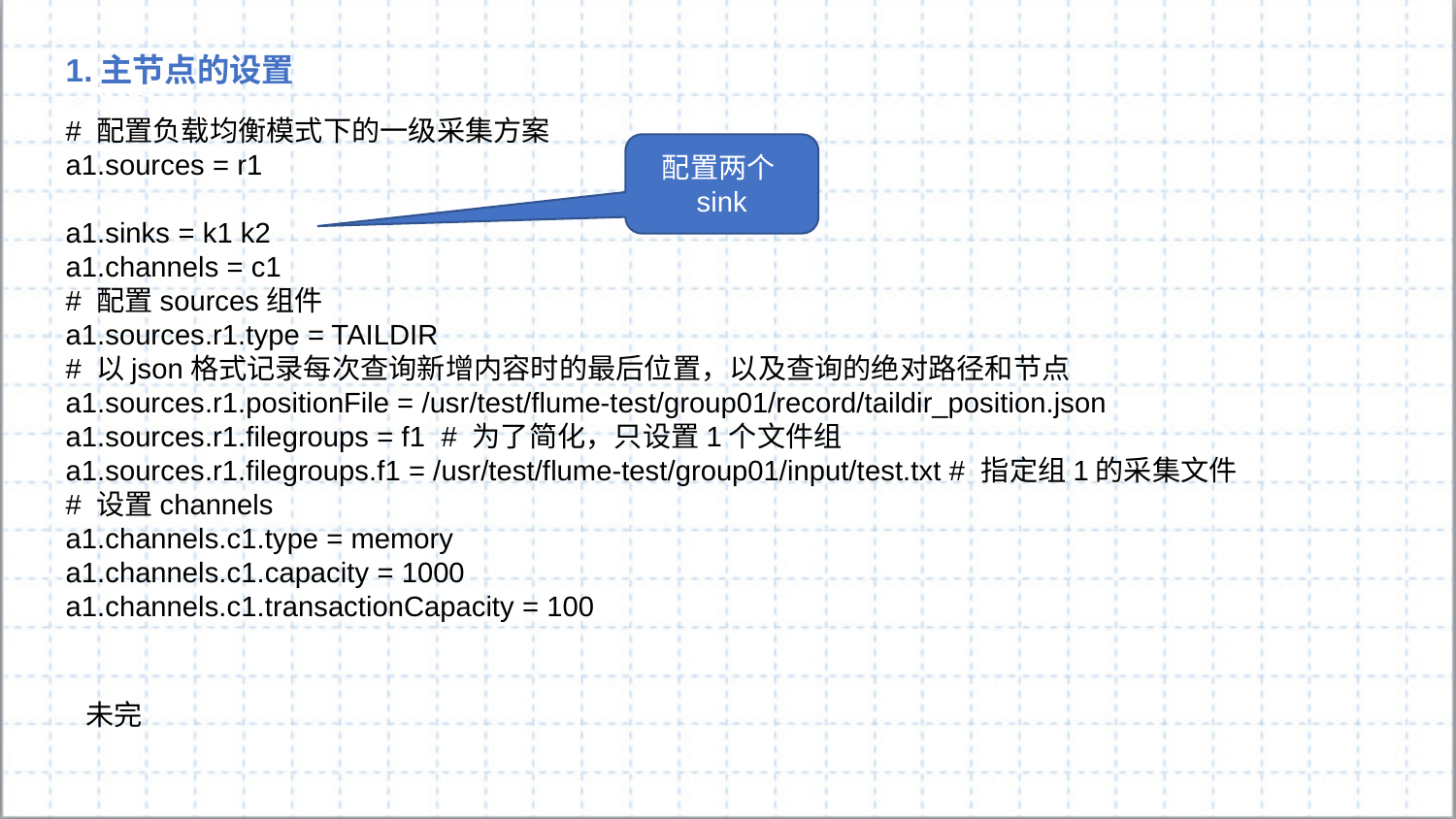

1.主节点的设置
# 配置负载均衡模式下的一级采集方案
a1.sources = r1

a1.sinks = k1 k2
a1.channels = c1
# 配置sources组件
a1.sources.r1.type = TAILDIR
# 以json格式记录每次查询新增内容时的最后位置，以及查询的绝对路径和节点
a1.sources.r1.positionFile = /usr/test/flume-test/group01/record/taildir_position.json
a1.sources.r1.filegroups = f1  # 为了简化，只设置1个文件组
a1.sources.r1.filegroups.f1 = /usr/test/flume-test/group01/input/test.txt # 指定组1的采集文件
# 设置channels
a1.channels.c1.type = memory
a1.channels.c1.capacity = 1000
a1.channels.c1.transactionCapacity = 100
配置两个sink
未完